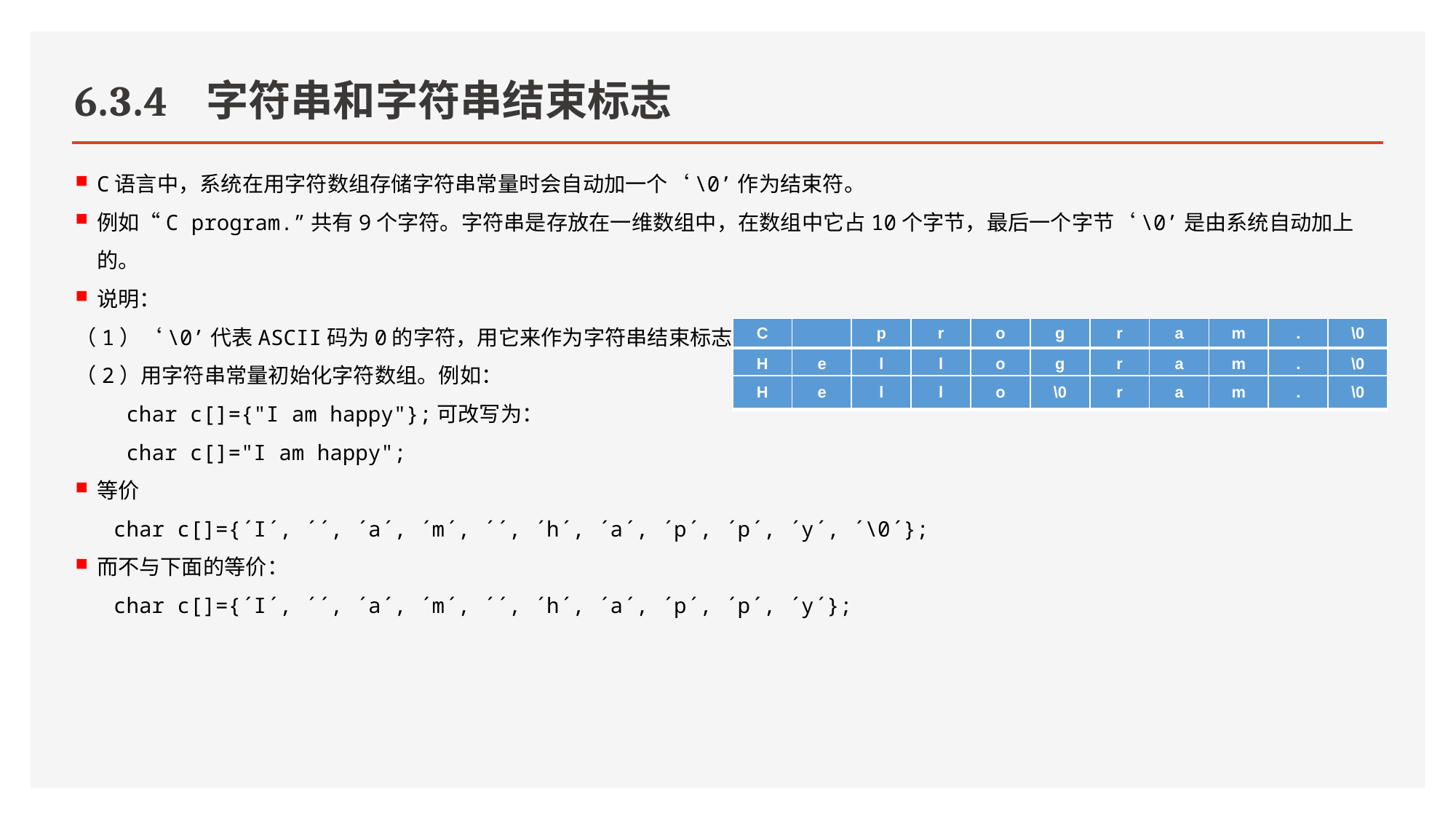

# 6.3.4   字符串和字符串结束标志
C语言中，系统在用字符数组存储字符串常量时会自动加一个‘\0’作为结束符。
例如“C program.”共有9个字符。字符串是存放在一维数组中，在数组中它占10个字节，最后一个字节‘\0’是由系统自动加上的。
说明：
（1）‘\0’代表ASCII码为0的字符，用它来作为字符串结束标志。
（2）用字符串常量初始化字符数组。例如：
    char c[]={"I am happy"};可改写为：
    char c[]="I am happy";
等价
   char c[]={´I´, ´´, ´a´, ´m´, ´´, ´h´, ´a´, ´p´, ´p´, ´y´, ´\0´};
而不与下面的等价：
   char c[]={´I´, ´´, ´a´, ´m´, ´´, ´h´, ´a´, ´p´, ´p´, ´y´};
| C |  | p | r | o | g | r | a | m | . | \0 |
| --- | --- | --- | --- | --- | --- | --- | --- | --- | --- | --- |
| H | e | l | l | o | g | r | a | m | . | \0 |
| --- | --- | --- | --- | --- | --- | --- | --- | --- | --- | --- |
| H | e | l | l | o | \0 | r | a | m | . | \0 |
| --- | --- | --- | --- | --- | --- | --- | --- | --- | --- | --- |